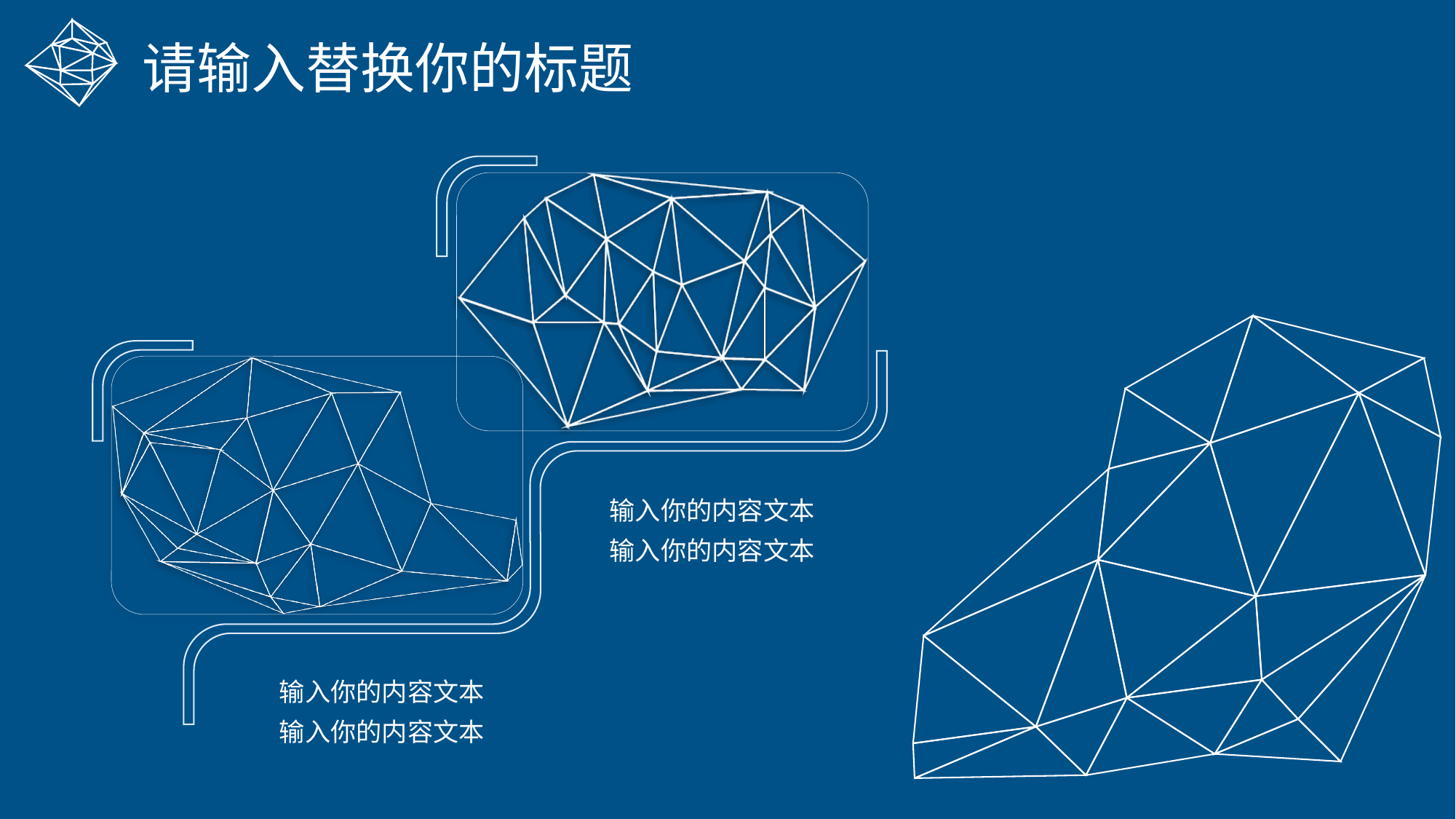

请输入替换你的标题

输入你的内容文本
输入你的内容文本

输入你的内容文本
输入你的内容文本